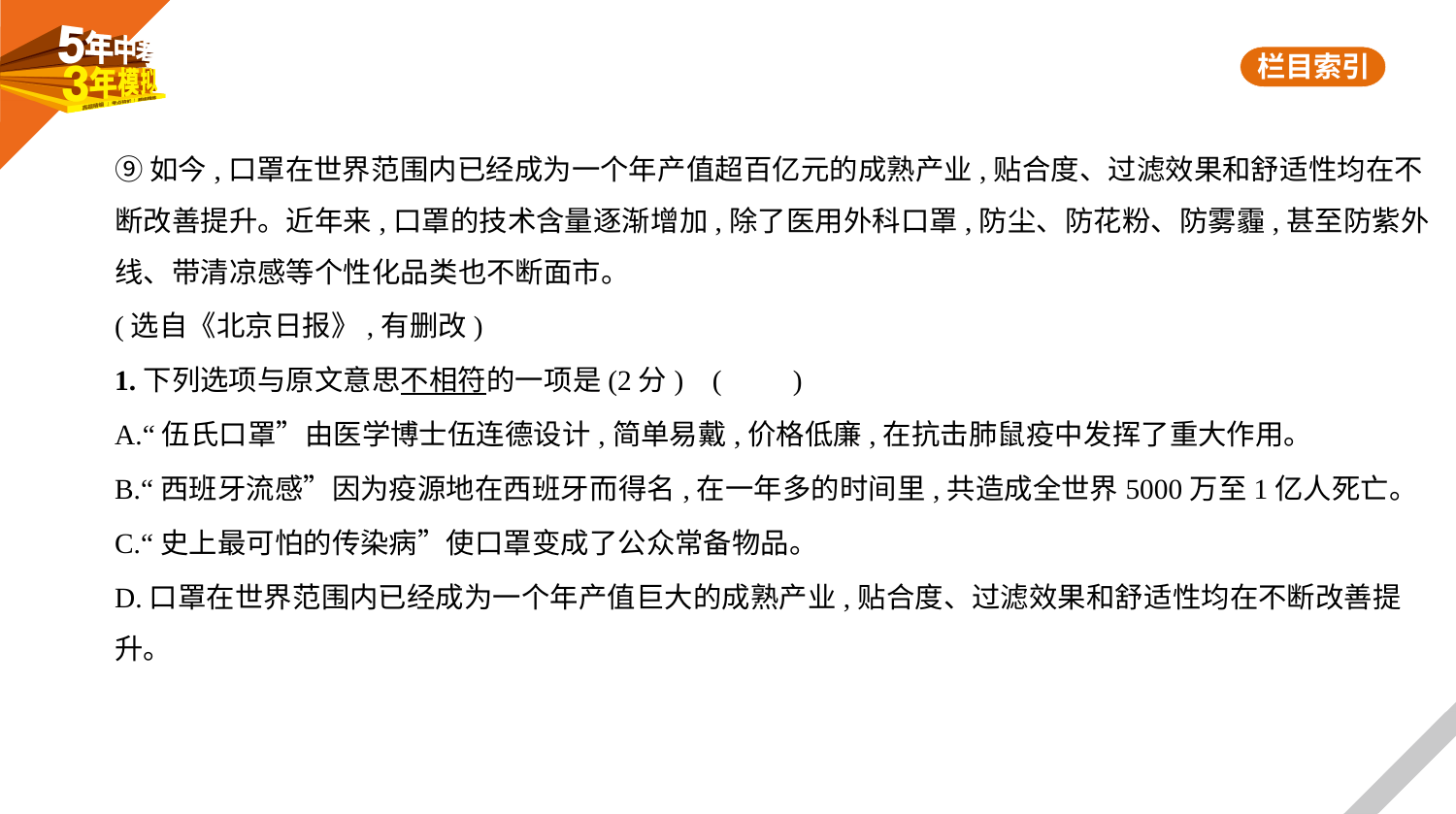

⑨如今,口罩在世界范围内已经成为一个年产值超百亿元的成熟产业,贴合度、过滤效果和舒适性均在不
断改善提升。近年来,口罩的技术含量逐渐增加,除了医用外科口罩,防尘、防花粉、防雾霾,甚至防紫外
线、带清凉感等个性化品类也不断面市。
(选自《北京日报》,有删改)
1.下列选项与原文意思不相符的一项是(2分) (　　)
A.“伍氏口罩”由医学博士伍连德设计,简单易戴,价格低廉,在抗击肺鼠疫中发挥了重大作用。
B.“西班牙流感”因为疫源地在西班牙而得名,在一年多的时间里,共造成全世界5000万至1亿人死亡。
C.“史上最可怕的传染病”使口罩变成了公众常备物品。
D.口罩在世界范围内已经成为一个年产值巨大的成熟产业,贴合度、过滤效果和舒适性均在不断改善提
升。